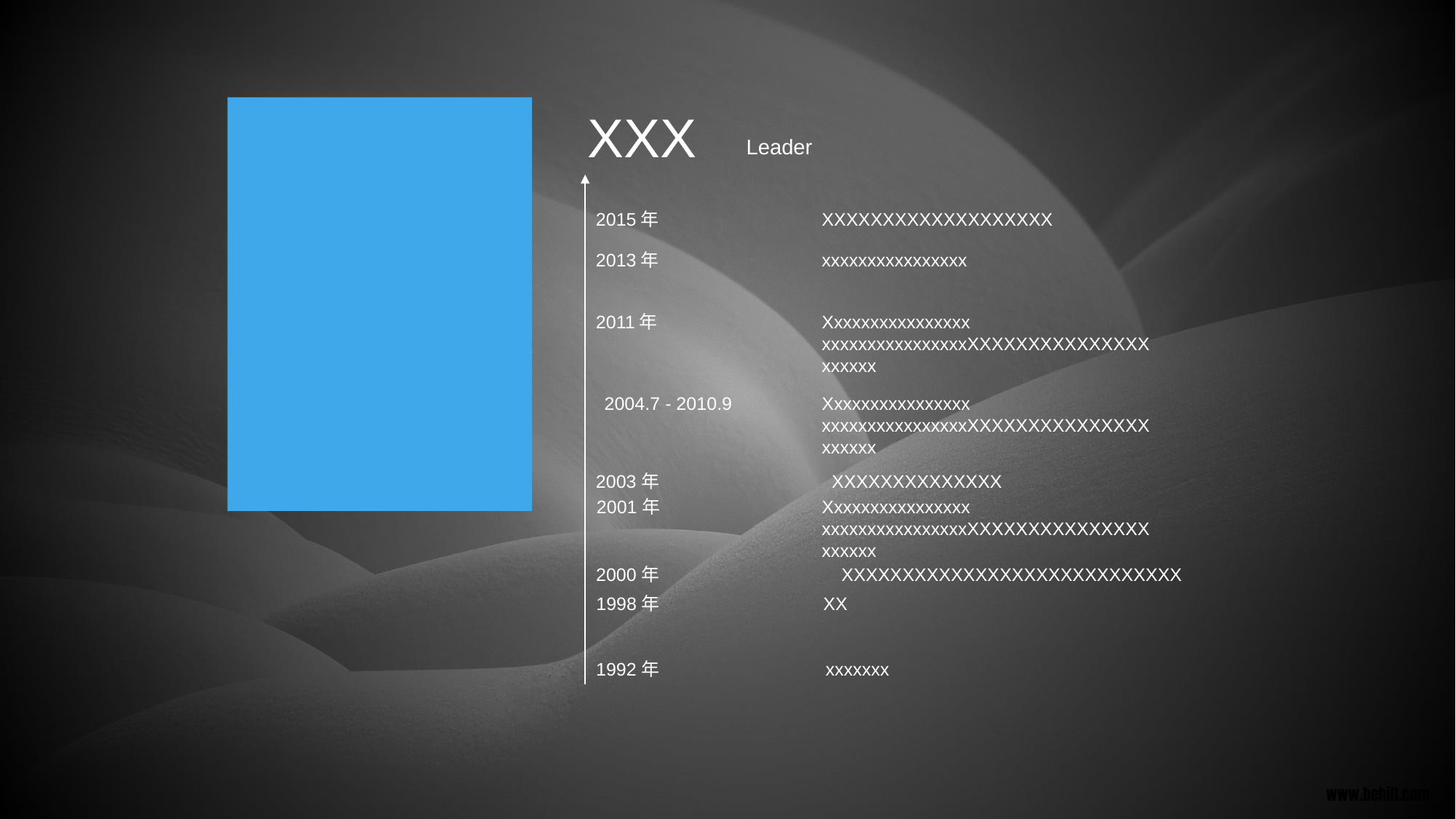

XXX
Leader
2015年
XXXXXXXXXXXXXXXXXXX
2013年
xxxxxxxxxxxxxxxx
2011年
Xxxxxxxxxxxxxxxx
xxxxxxxxxxxxxxxxXXXXXXXXXXXXXXX
xxxxxx
2004.7 - 2010.9
Xxxxxxxxxxxxxxxx
xxxxxxxxxxxxxxxxXXXXXXXXXXXXXXX
xxxxxx
2003年
XXXXXXXXXXXXXX
2001年
Xxxxxxxxxxxxxxxx
xxxxxxxxxxxxxxxxXXXXXXXXXXXXXXX
xxxxxx
2000年
XXXXXXXXXXXXXXXXXXXXXXXXXXXX
1998年
XX
1992年
xxxxxxx